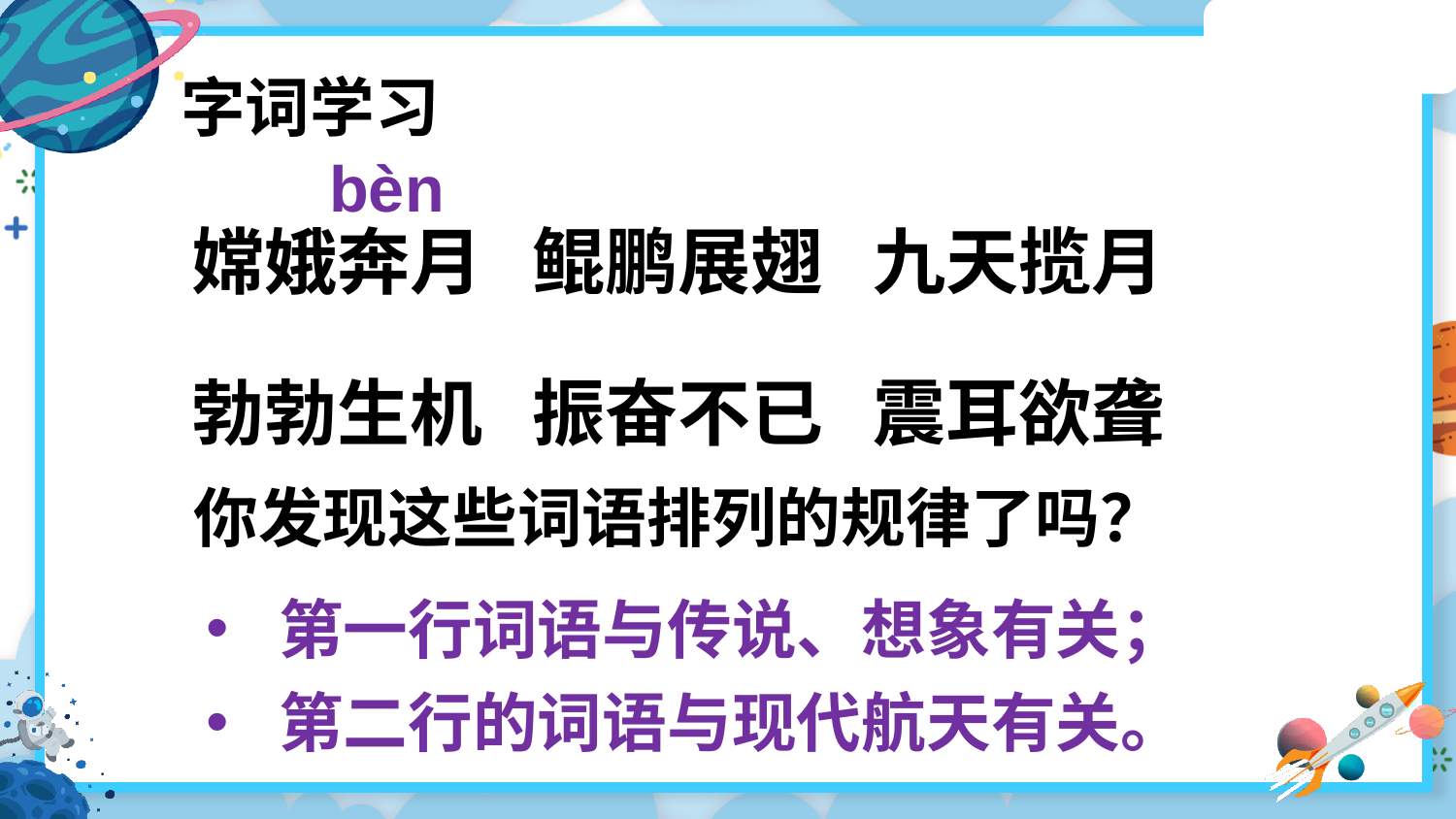

字词学习
bèn
嫦娥奔月   鲲鹏展翅   九天揽月
勃勃生机   振奋不已   震耳欲聋
你发现这些词语排列的规律了吗？
第一行词语与传说、想象有关；
第二行的词语与现代航天有关。